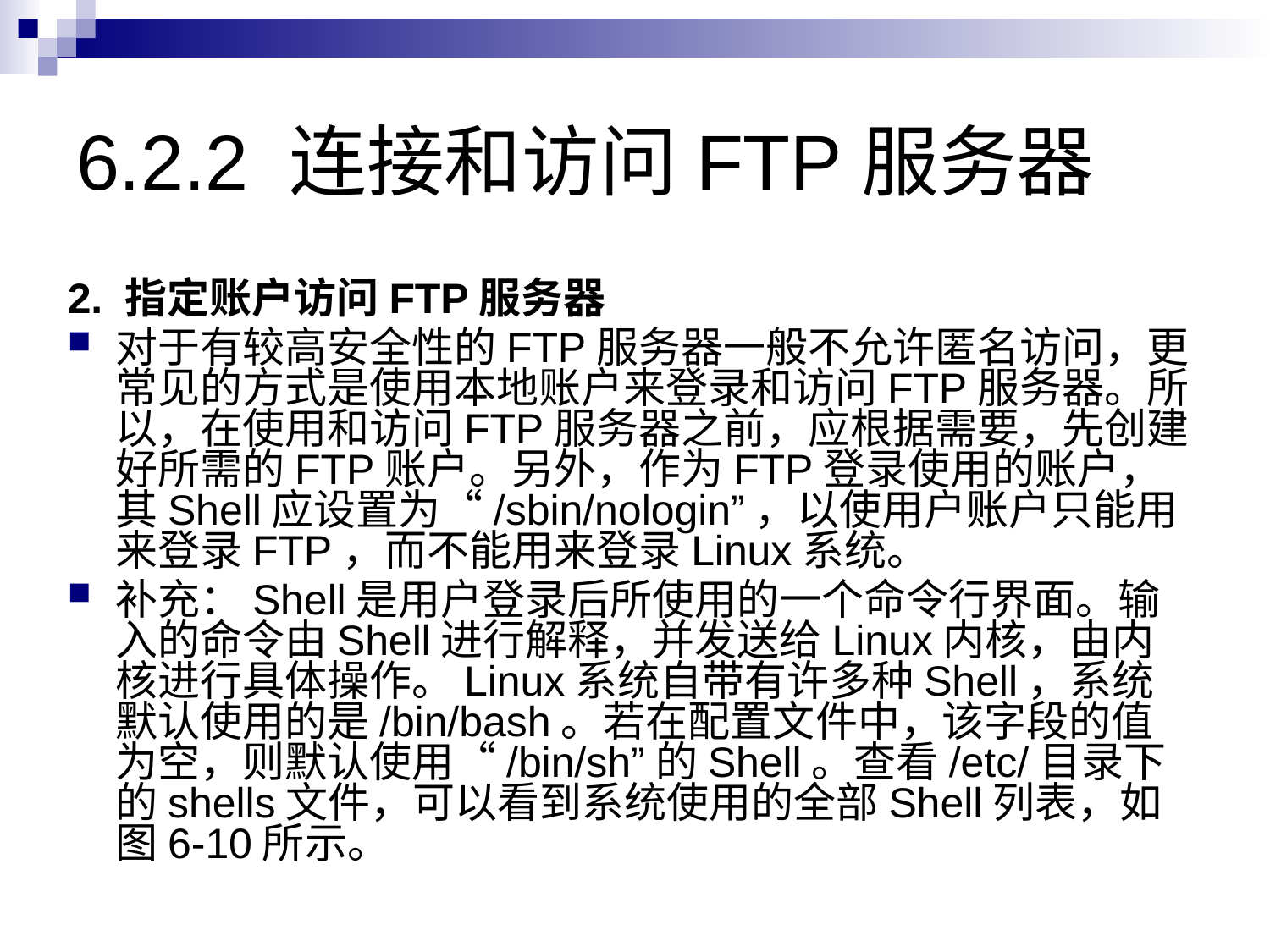

# 6.2.2 连接和访问FTP服务器
2. 指定账户访问FTP服务器
对于有较高安全性的FTP服务器一般不允许匿名访问，更常见的方式是使用本地账户来登录和访问FTP服务器。所以，在使用和访问FTP服务器之前，应根据需要，先创建好所需的FTP账户。另外，作为FTP登录使用的账户，其Shell应设置为“/sbin/nologin”，以使用户账户只能用来登录FTP，而不能用来登录Linux系统。
补充：Shell是用户登录后所使用的一个命令行界面。输入的命令由Shell进行解释，并发送给Linux内核，由内核进行具体操作。Linux系统自带有许多种Shell，系统默认使用的是/bin/bash。若在配置文件中，该字段的值为空，则默认使用“/bin/sh”的Shell。查看/etc/目录下的shells文件，可以看到系统使用的全部Shell列表，如图6-10所示。